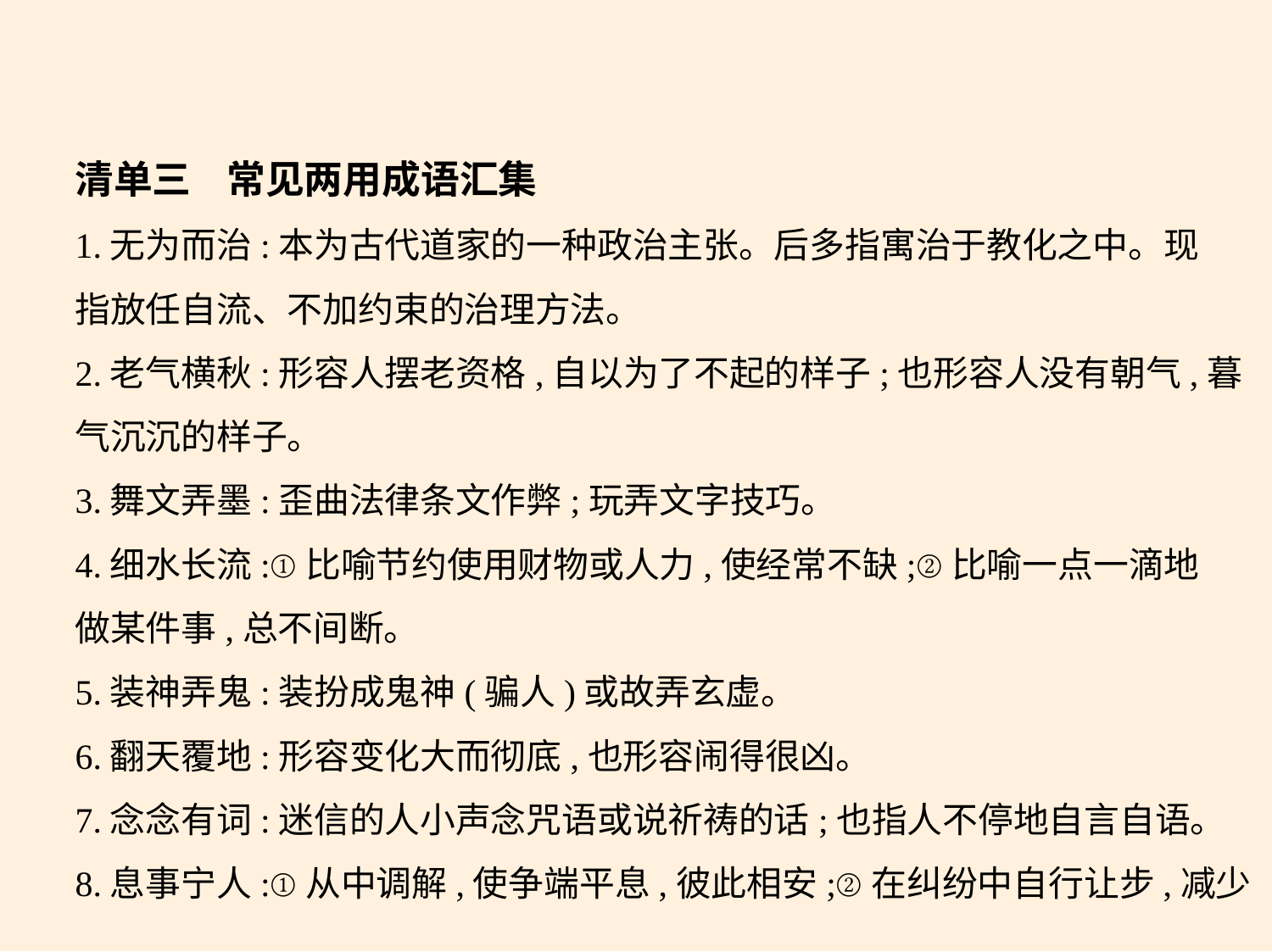

清单三    常见两用成语汇集
1.无为而治:本为古代道家的一种政治主张。后多指寓治于教化之中。现
指放任自流、不加约束的治理方法。
2.老气横秋:形容人摆老资格,自以为了不起的样子;也形容人没有朝气,暮
气沉沉的样子。
3.舞文弄墨:歪曲法律条文作弊;玩弄文字技巧。
4.细水长流:①比喻节约使用财物或人力,使经常不缺;②比喻一点一滴地
做某件事,总不间断。
5.装神弄鬼:装扮成鬼神(骗人)或故弄玄虚。
6.翻天覆地:形容变化大而彻底,也形容闹得很凶。
7.念念有词:迷信的人小声念咒语或说祈祷的话;也指人不停地自言自语。
8.息事宁人:①从中调解,使争端平息,彼此相安;②在纠纷中自行让步,减少